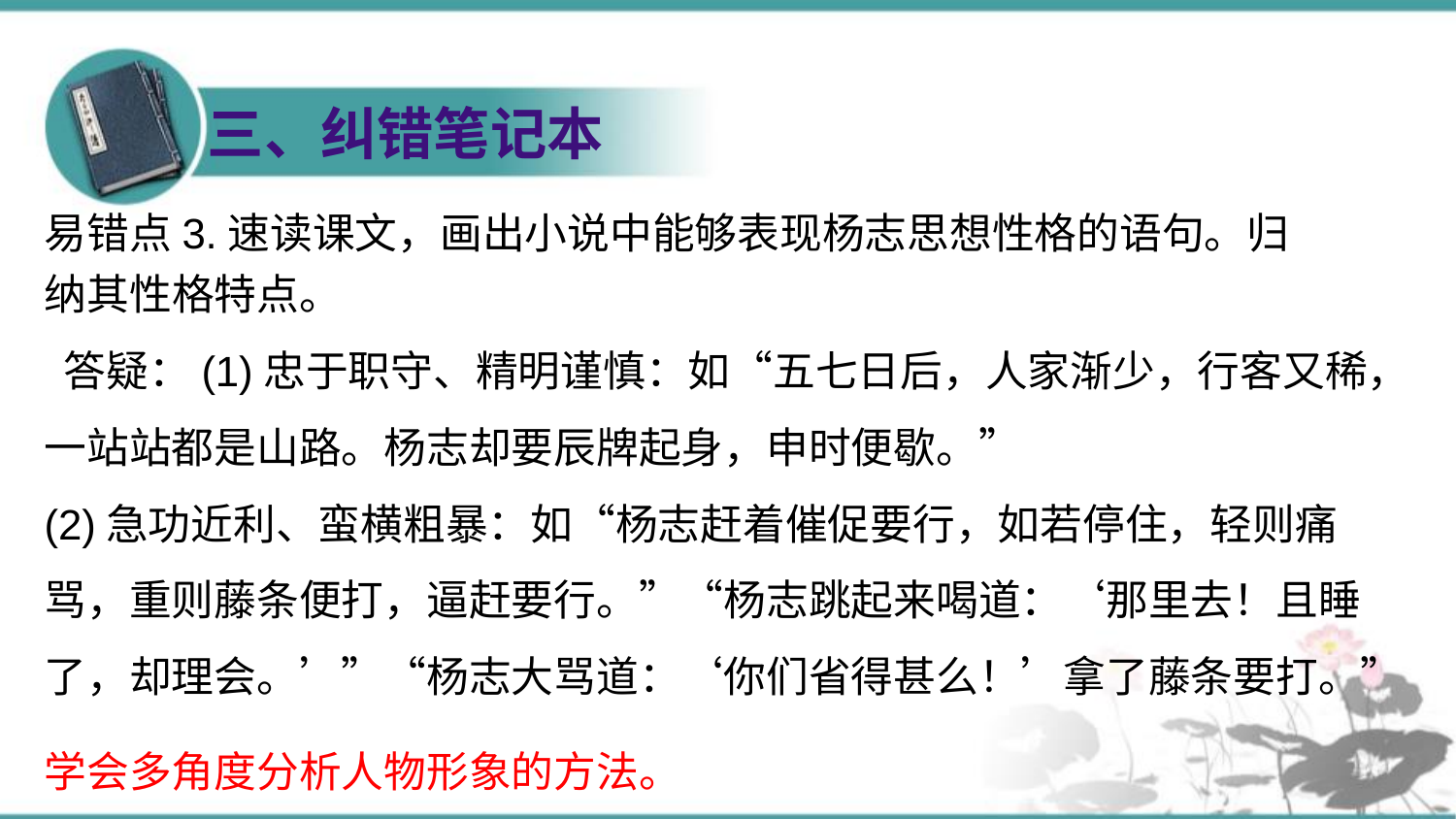

三、纠错笔记本
易错点3.速读课文，画出小说中能够表现杨志思想性格的语句。归纳其性格特点。
 答疑：(1)忠于职守、精明谨慎：如“五七日后，人家渐少，行客又稀，一站站都是山路。杨志却要辰牌起身，申时便歇。”
(2)急功近利、蛮横粗暴：如“杨志赶着催促要行，如若停住，轻则痛骂，重则藤条便打，逼赶要行。”“杨志跳起来喝道：‘那里去！且睡了，却理会。’”“杨志大骂道：‘你们省得甚么！’拿了藤条要打。”
学会多角度分析人物形象的方法。